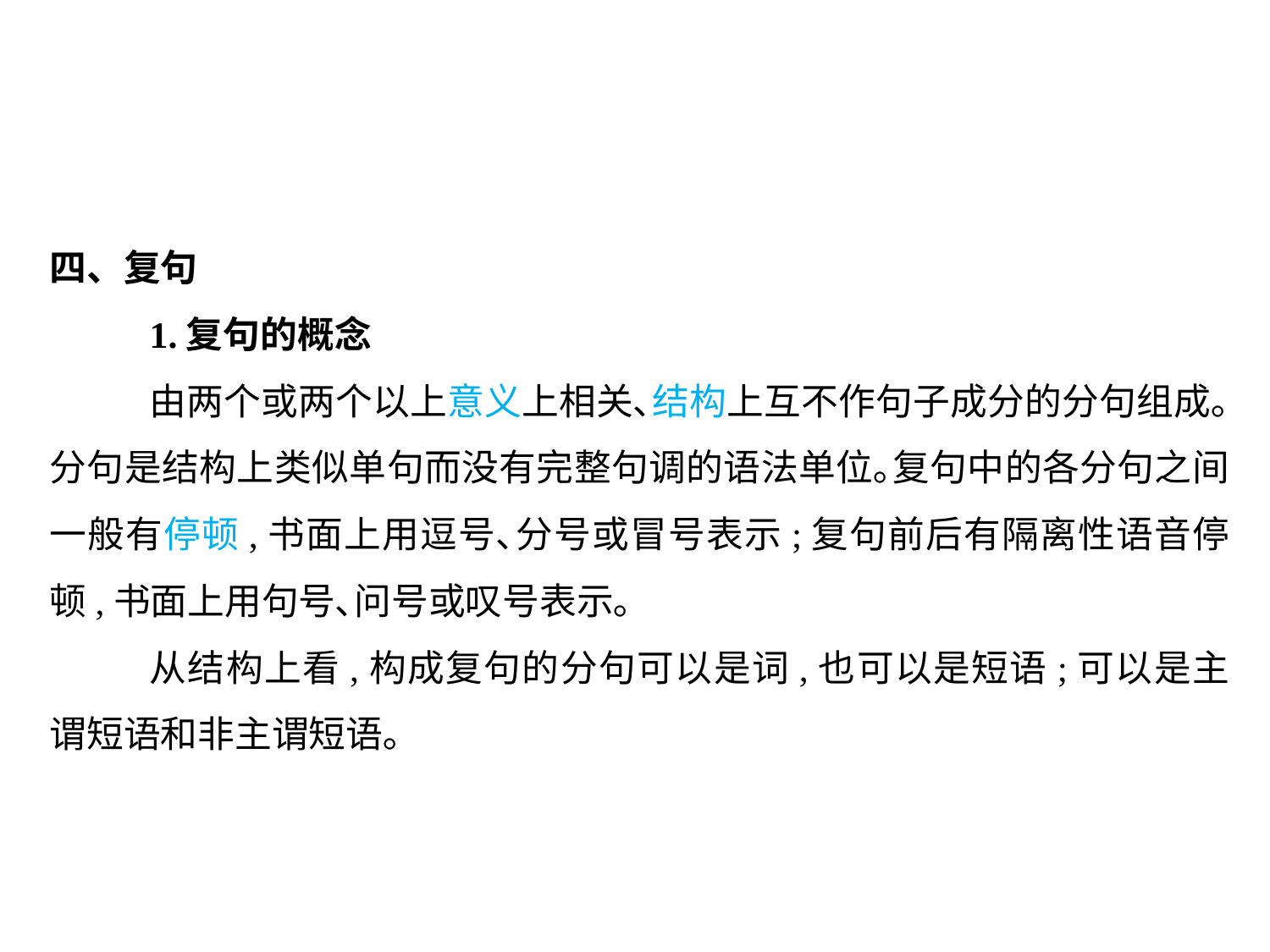

四、复句
1.复句的概念
由两个或两个以上意义上相关､结构上互不作句子成分的分句组成｡分句是结构上类似单句而没有完整句调的语法单位｡复句中的各分句之间一般有停顿,书面上用逗号､分号或冒号表示;复句前后有隔离性语音停顿,书面上用句号､问号或叹号表示｡
从结构上看,构成复句的分句可以是词,也可以是短语;可以是主谓短语和非主谓短语｡